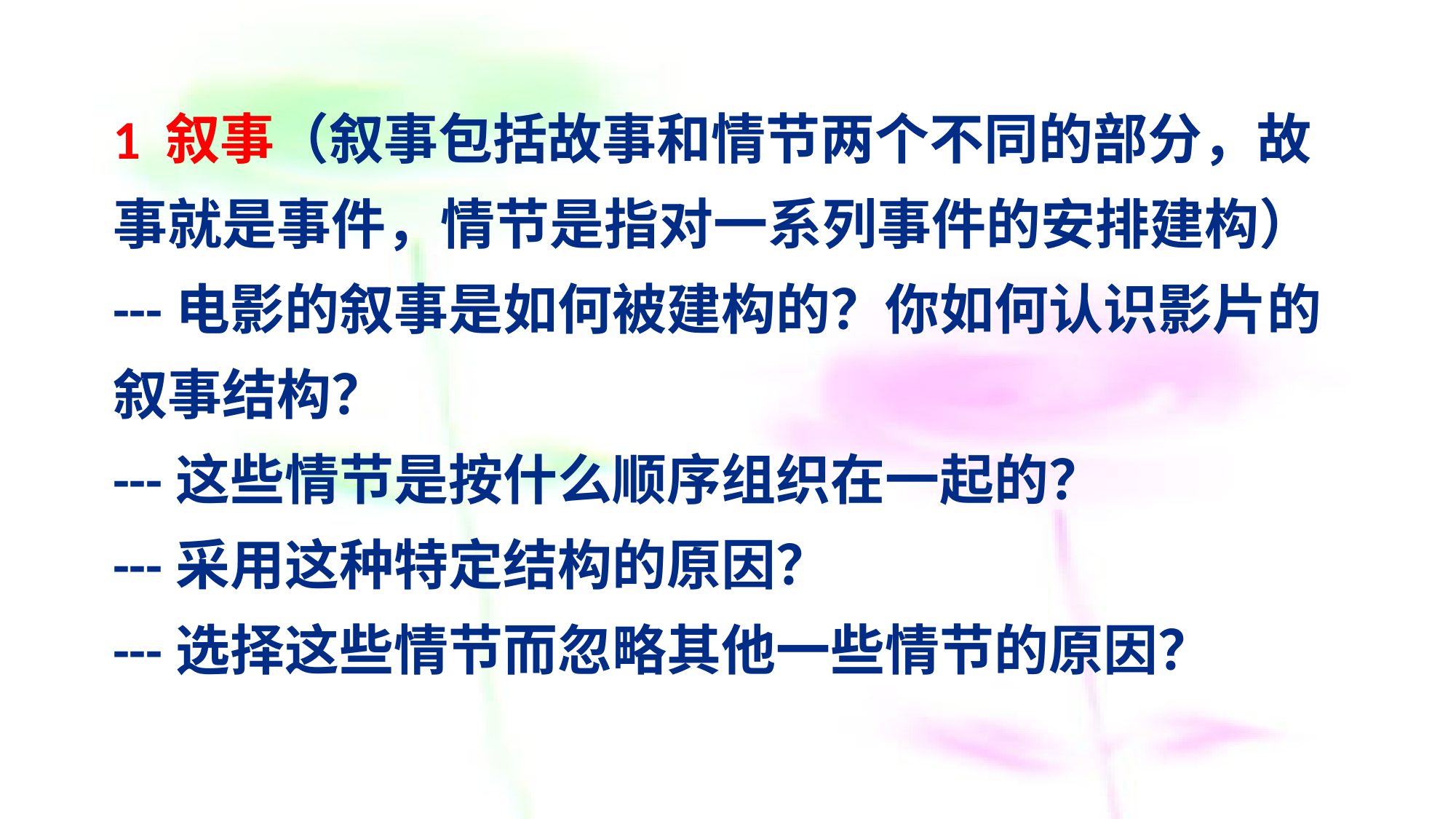

# 1 叙事（叙事包括故事和情节两个不同的部分，故事就是事件，情节是指对一系列事件的安排建构） ---电影的叙事是如何被建构的？你如何认识影片的叙事结构？ ---这些情节是按什么顺序组织在一起的？ ---采用这种特定结构的原因？ ---选择这些情节而忽略其他一些情节的原因？